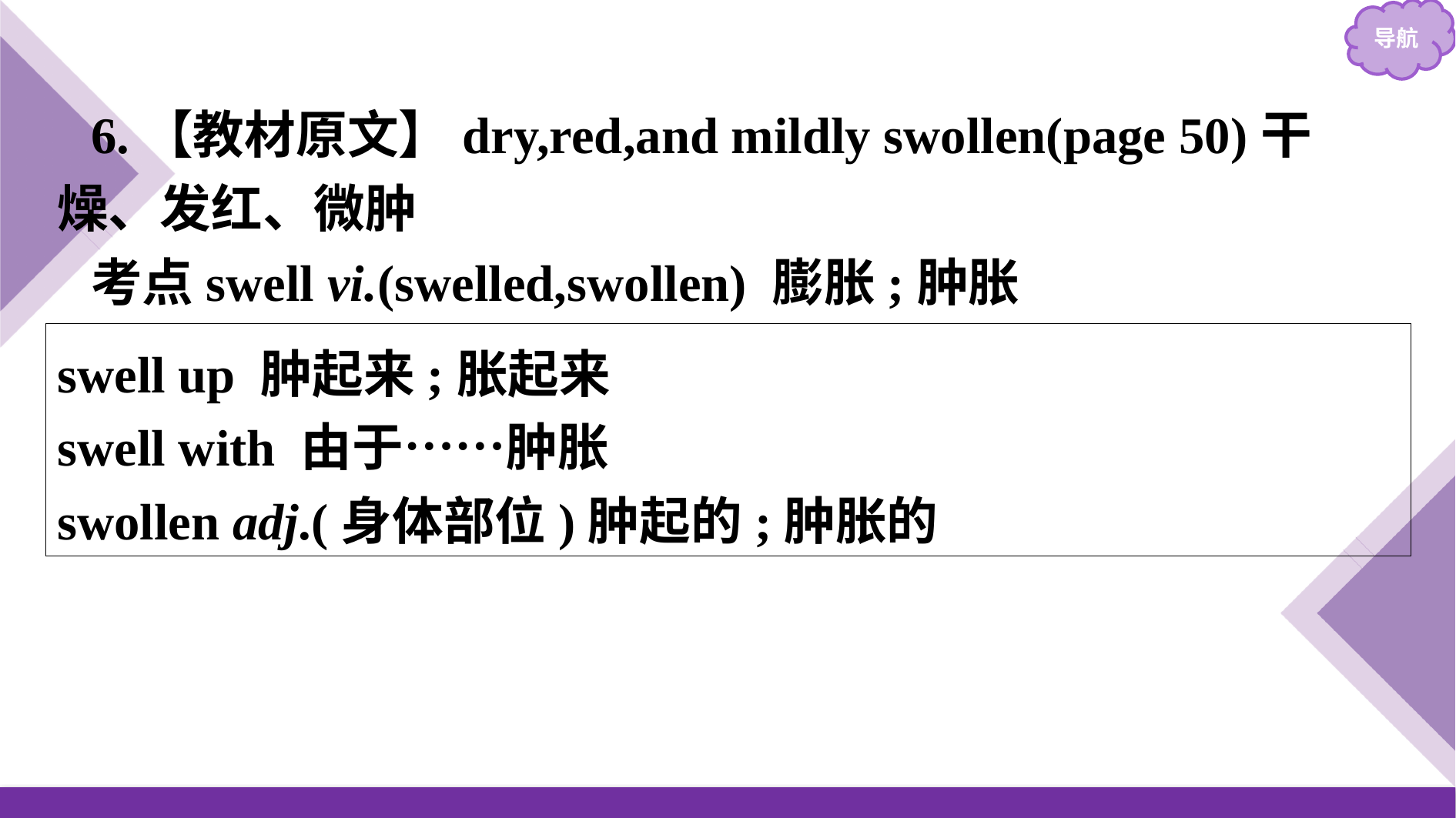

6.【教材原文】dry,red,and mildly swollen(page 50)干燥、发红、微肿
考点swell vi.(swelled,swollen) 膨胀;肿胀
swell up 肿起来;胀起来
swell with 由于……肿胀
swollen adj.(身体部位)肿起的;肿胀的